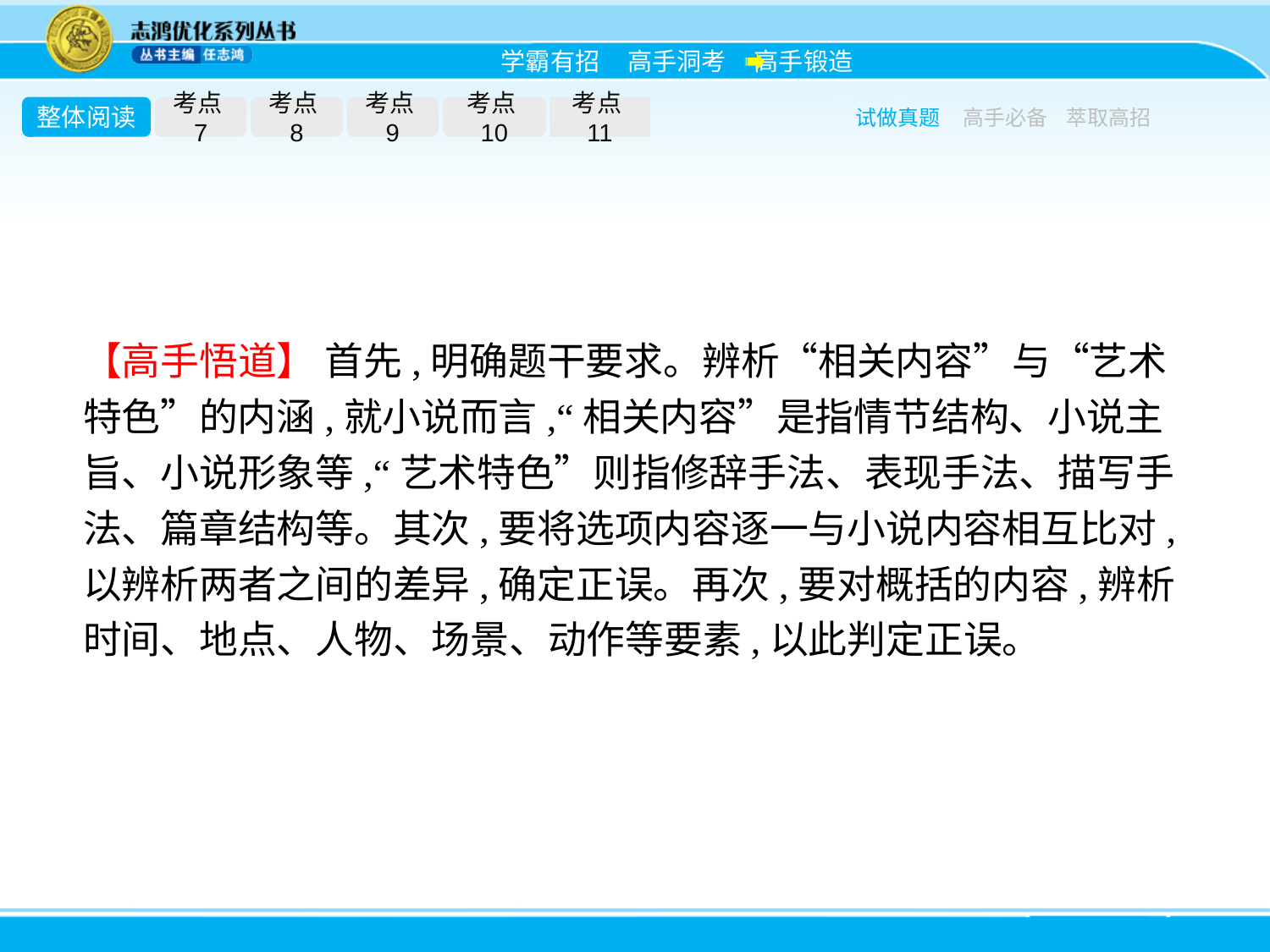

整体阅读
考点7
考点8
考点9
考点10
考点11
试做真题
高手必备
萃取高招
【高手悟道】 首先,明确题干要求。辨析“相关内容”与“艺术特色”的内涵,就小说而言,“相关内容”是指情节结构、小说主旨、小说形象等,“艺术特色”则指修辞手法、表现手法、描写手法、篇章结构等。其次,要将选项内容逐一与小说内容相互比对,以辨析两者之间的差异,确定正误。再次,要对概括的内容,辨析时间、地点、人物、场景、动作等要素,以此判定正误。